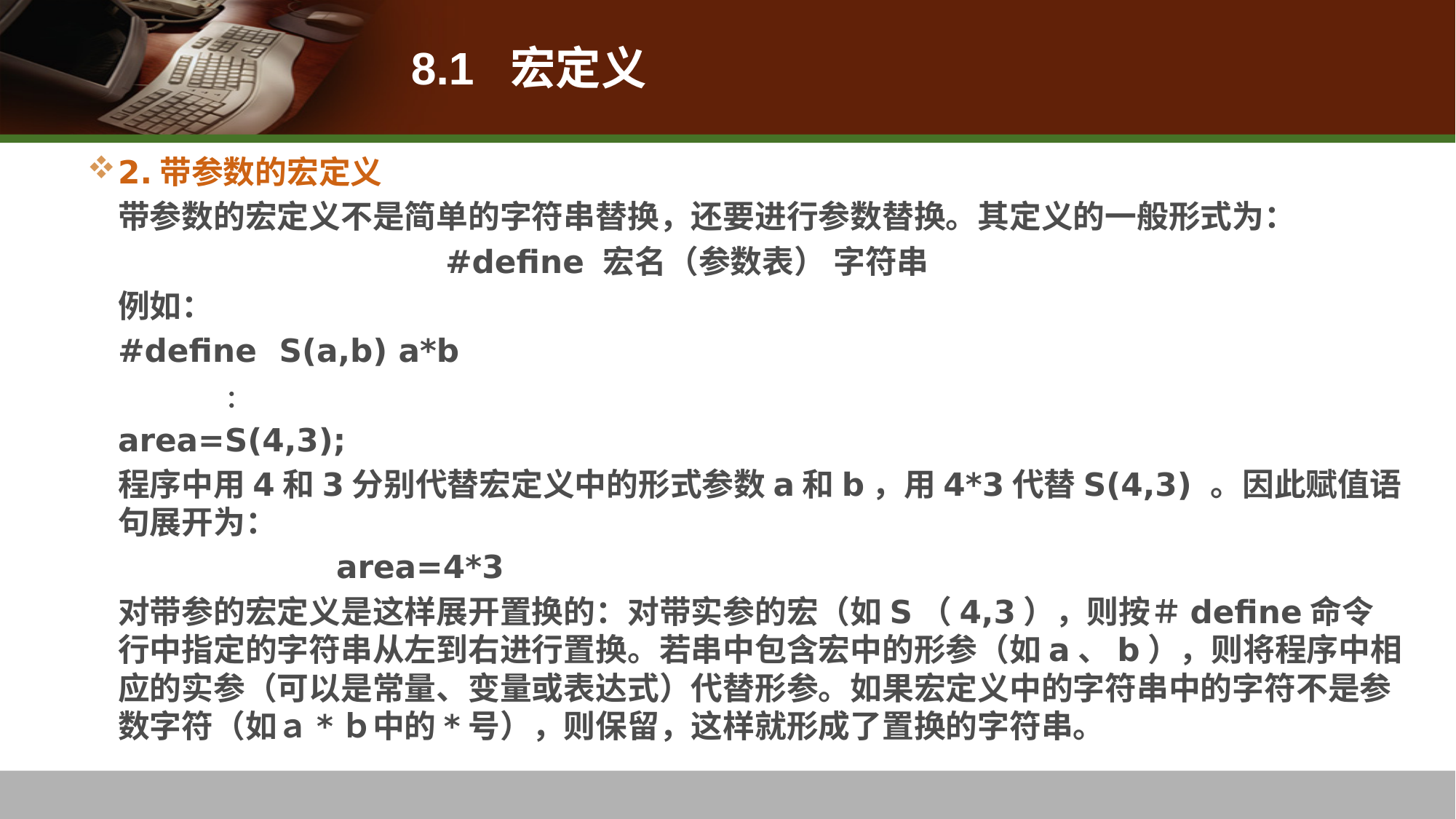

# 8.1  宏定义
2.带参数的宏定义
	带参数的宏定义不是简单的字符串替换，还要进行参数替换。其定义的一般形式为：
				#define 宏名（参数表） 字符串
	例如：
	#define  S(a,b) a*b
       	:
	area=S(4,3);
	程序中用4和3分别代替宏定义中的形式参数a和b，用4*3代替S(4,3) 。因此赋值语句展开为：
			area=4*3
	对带参的宏定义是这样展开置换的：对带实参的宏（如S（4,3），则按＃define命令行中指定的字符串从左到右进行置换。若串中包含宏中的形参（如a、b），则将程序中相应的实参（可以是常量、变量或表达式）代替形参。如果宏定义中的字符串中的字符不是参数字符（如ａ*ｂ中的*号），则保留，这样就形成了置换的字符串。